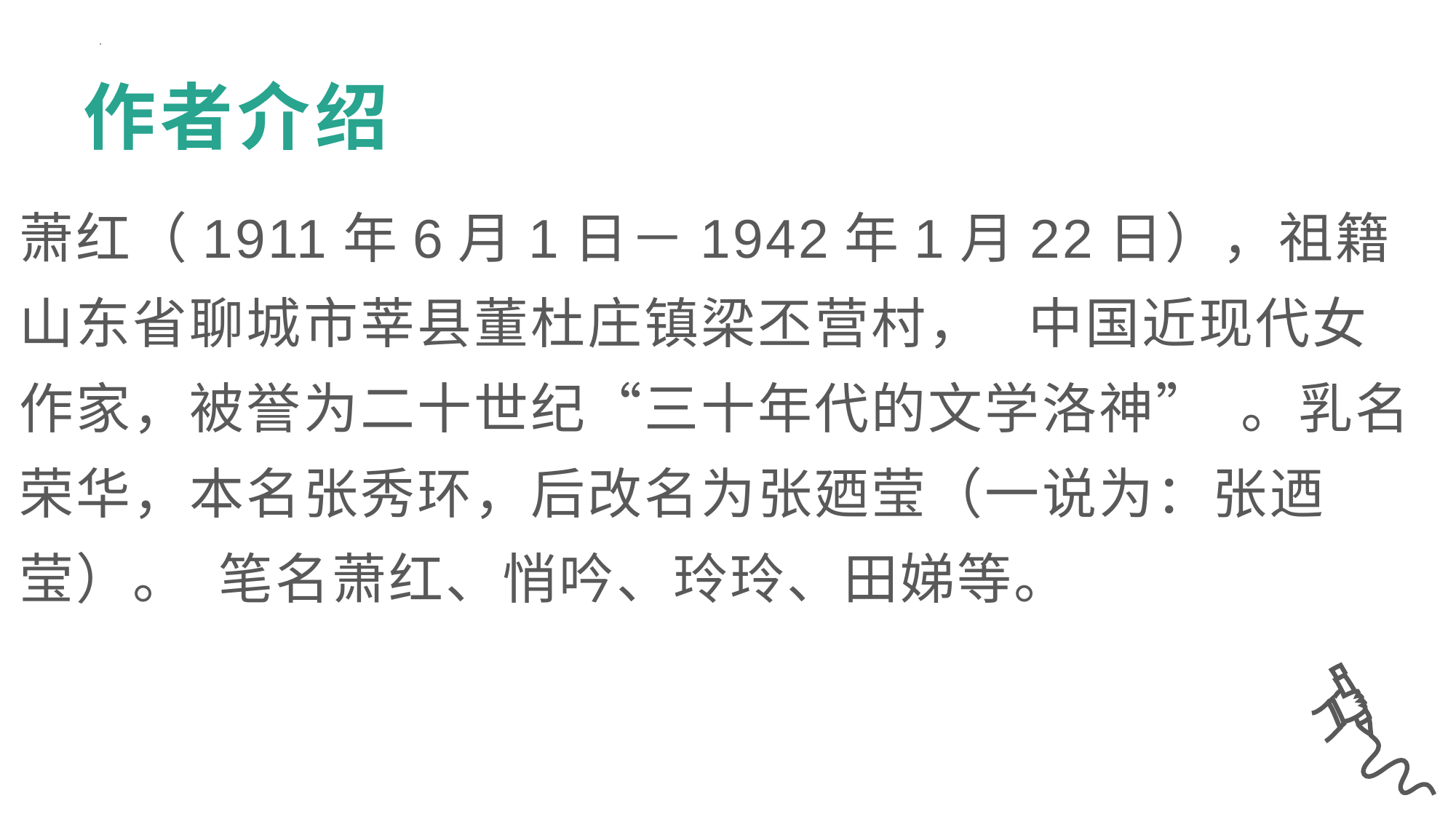

作者介绍
萧红（1911年6月1日－1942年1月22日），祖籍山东省聊城市莘县董杜庄镇梁丕营村，   中国近现代女作家，被誉为二十世纪“三十年代的文学洛神”  。乳名荣华，本名张秀环，后改名为张廼莹（一说为：张迺莹）。  笔名萧红、悄吟、玲玲、田娣等。